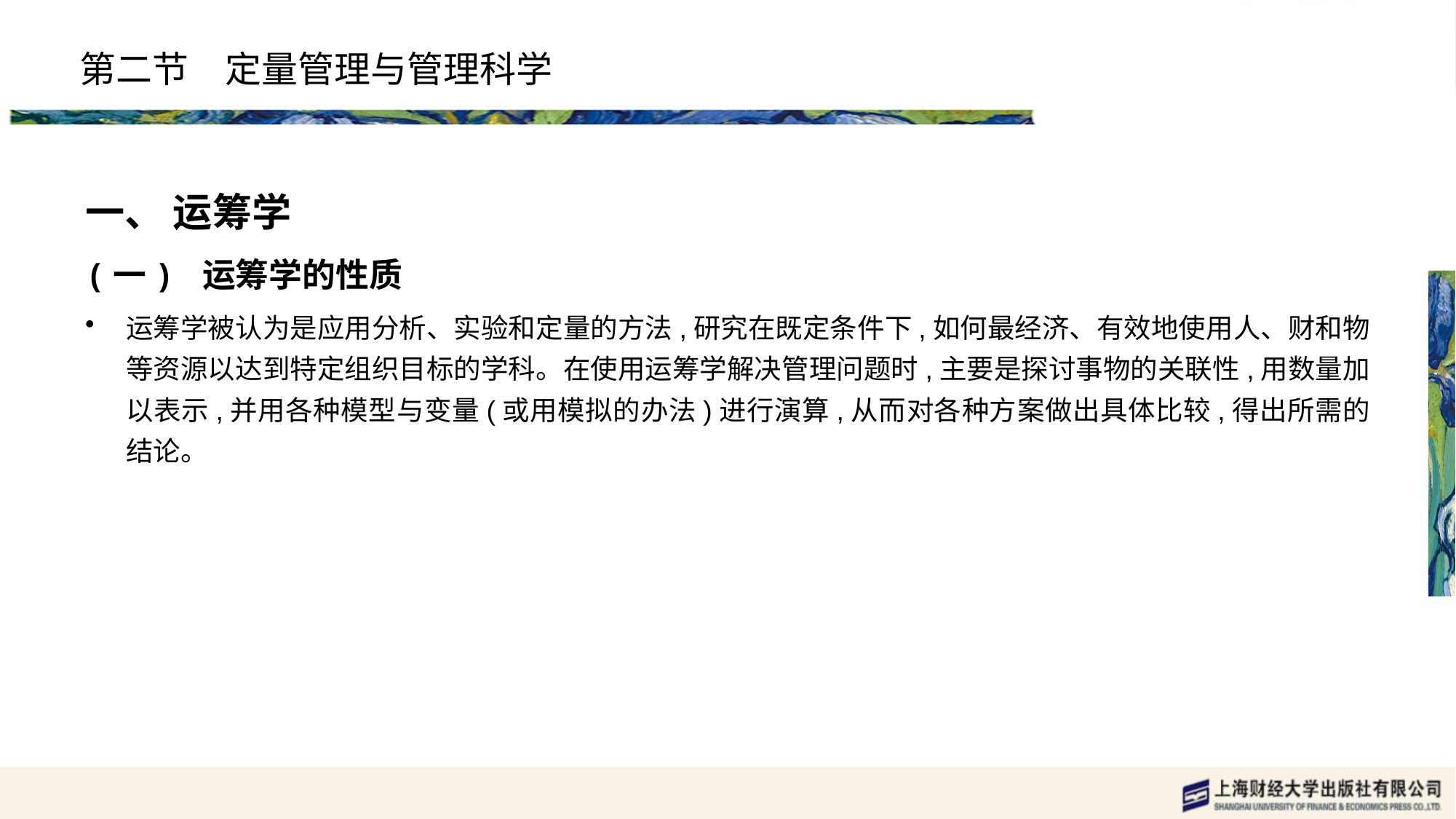

# 第二节　定量管理与管理科学
一、 运筹学
(一) 运筹学的性质
运筹学被认为是应用分析、实验和定量的方法,研究在既定条件下,如何最经济、有效地使用人、财和物等资源以达到特定组织目标的学科。在使用运筹学解决管理问题时,主要是探讨事物的关联性,用数量加以表示,并用各种模型与变量(或用模拟的办法)进行演算,从而对各种方案做出具体比较,得出所需的结论。